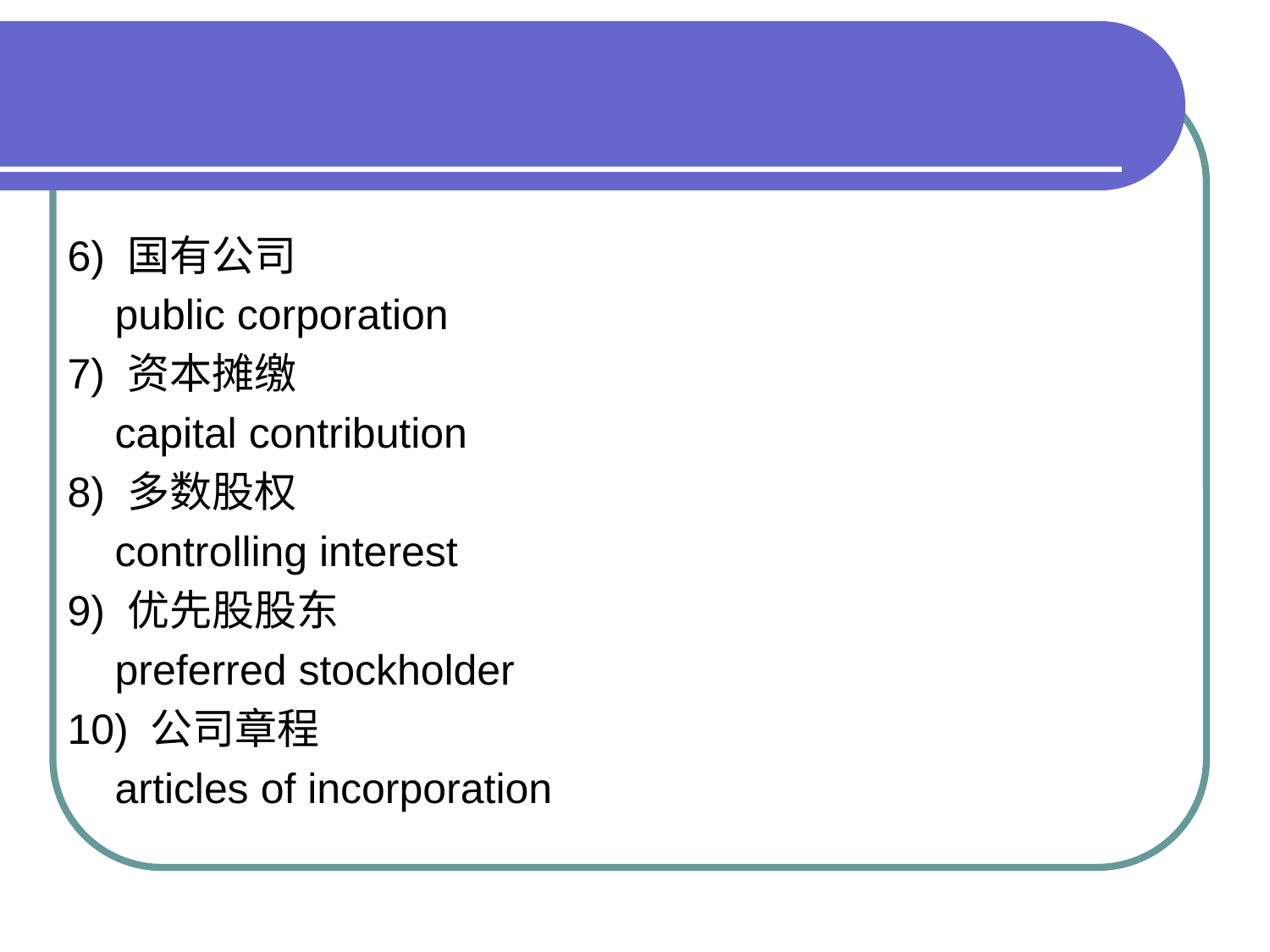

6) 国有公司
    public corporation
7) 资本摊缴
    capital contribution
8) 多数股权
    controlling interest
9) 优先股股东
    preferred stockholder
10) 公司章程
    articles of incorporation